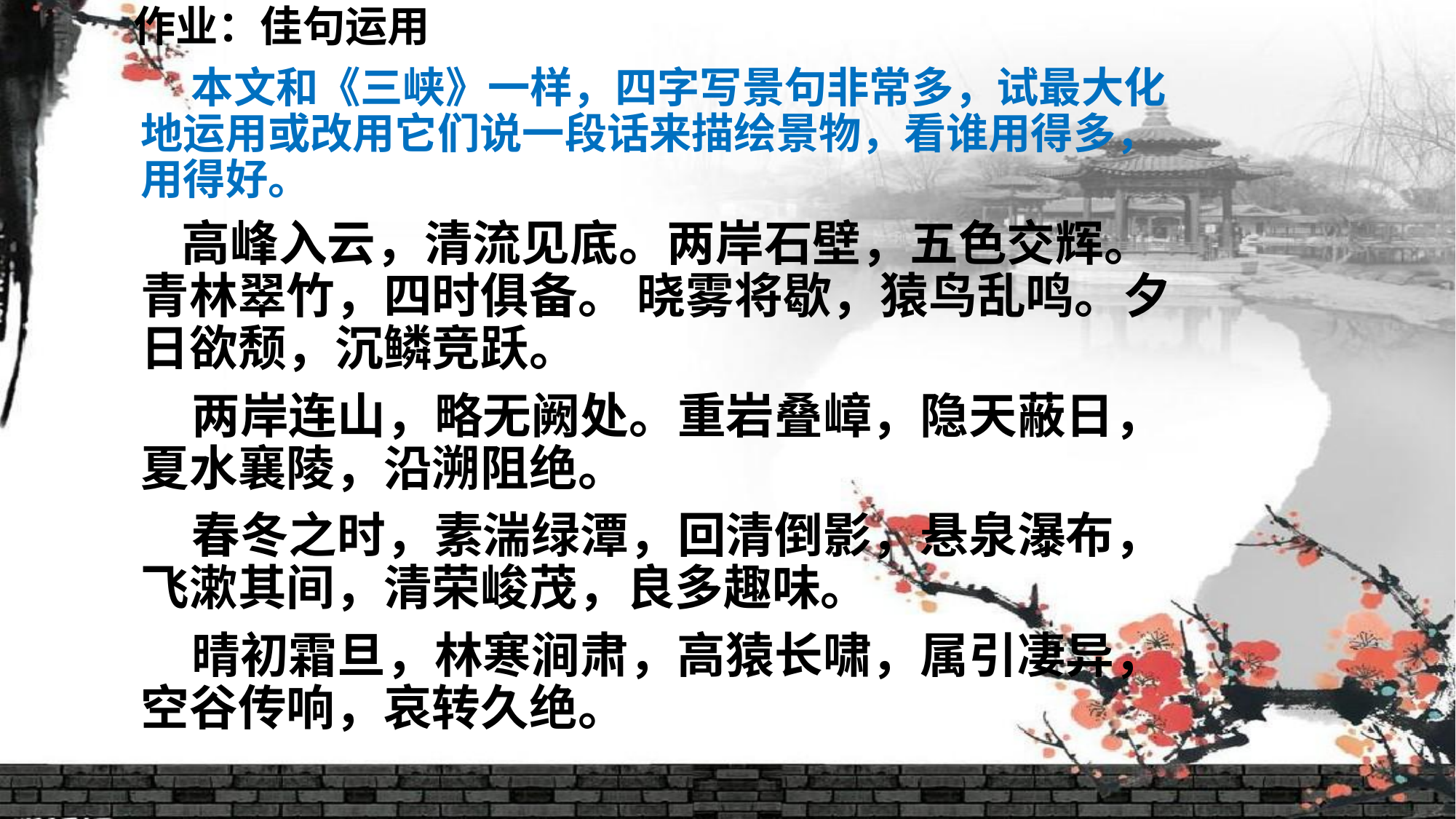

作业：佳句运用
       本文和《三峡》一样，四字写景句非常多，试最大化地运用或改用它们说一段话来描绘景物，看谁用得多，用得好。
      高峰入云，清流见底。两岸石壁，五色交辉。青林翠竹，四时俱备。 晓雾将歇，猿鸟乱鸣。夕日欲颓，沉鳞竞跃。
      两岸连山，略无阙处。重岩叠嶂，隐天蔽日，夏水襄陵，沿溯阻绝。
      春冬之时，素湍绿潭，回清倒影，悬泉瀑布，飞漱其间，清荣峻茂，良多趣味。
      晴初霜旦，林寒涧肃，高猿长啸，属引凄异，空谷传响，哀转久绝。